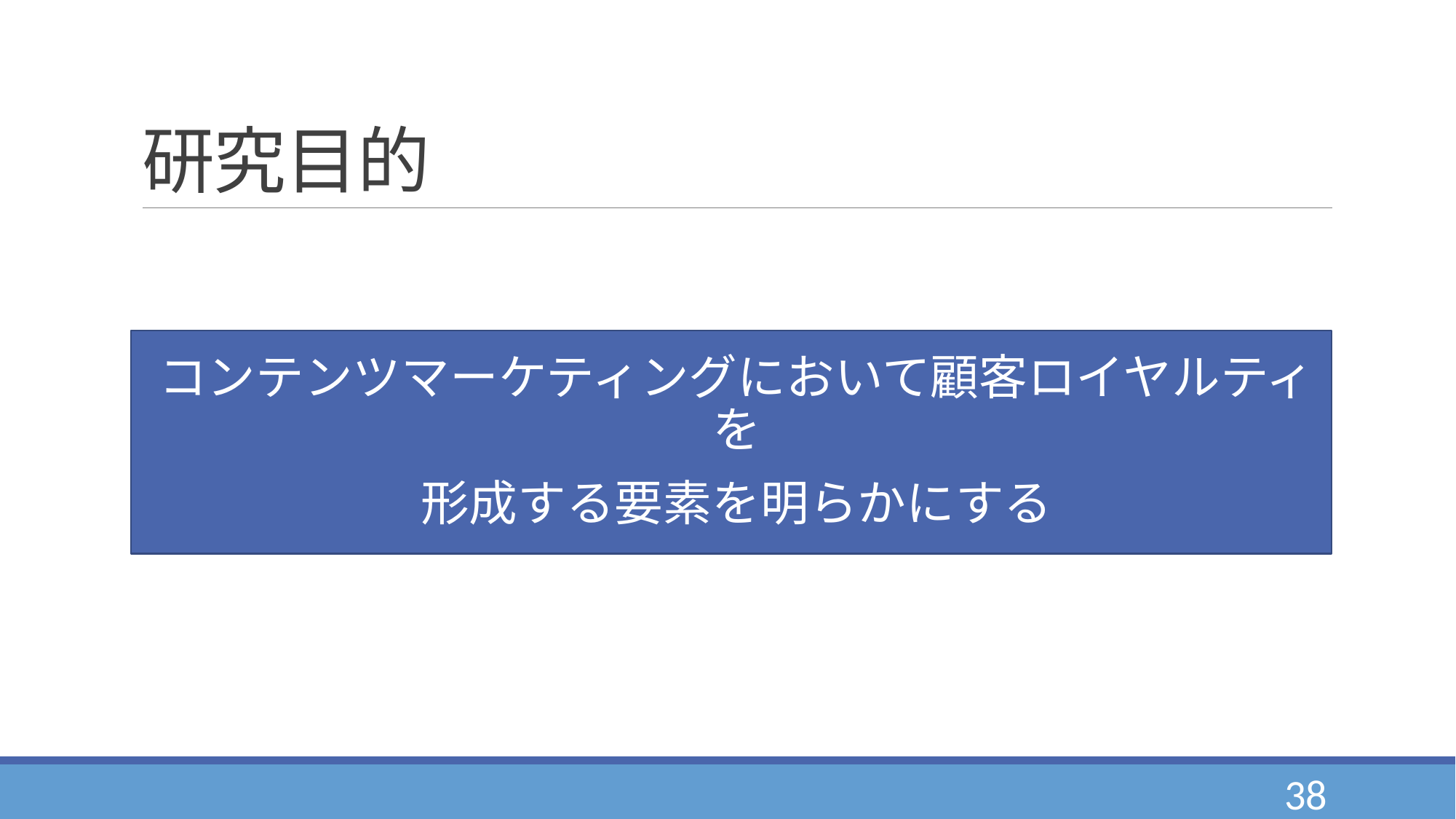

# 研究目的
コンテンツマーケティングにおいて顧客ロイヤルティを
形成する要素を明らかにする
38